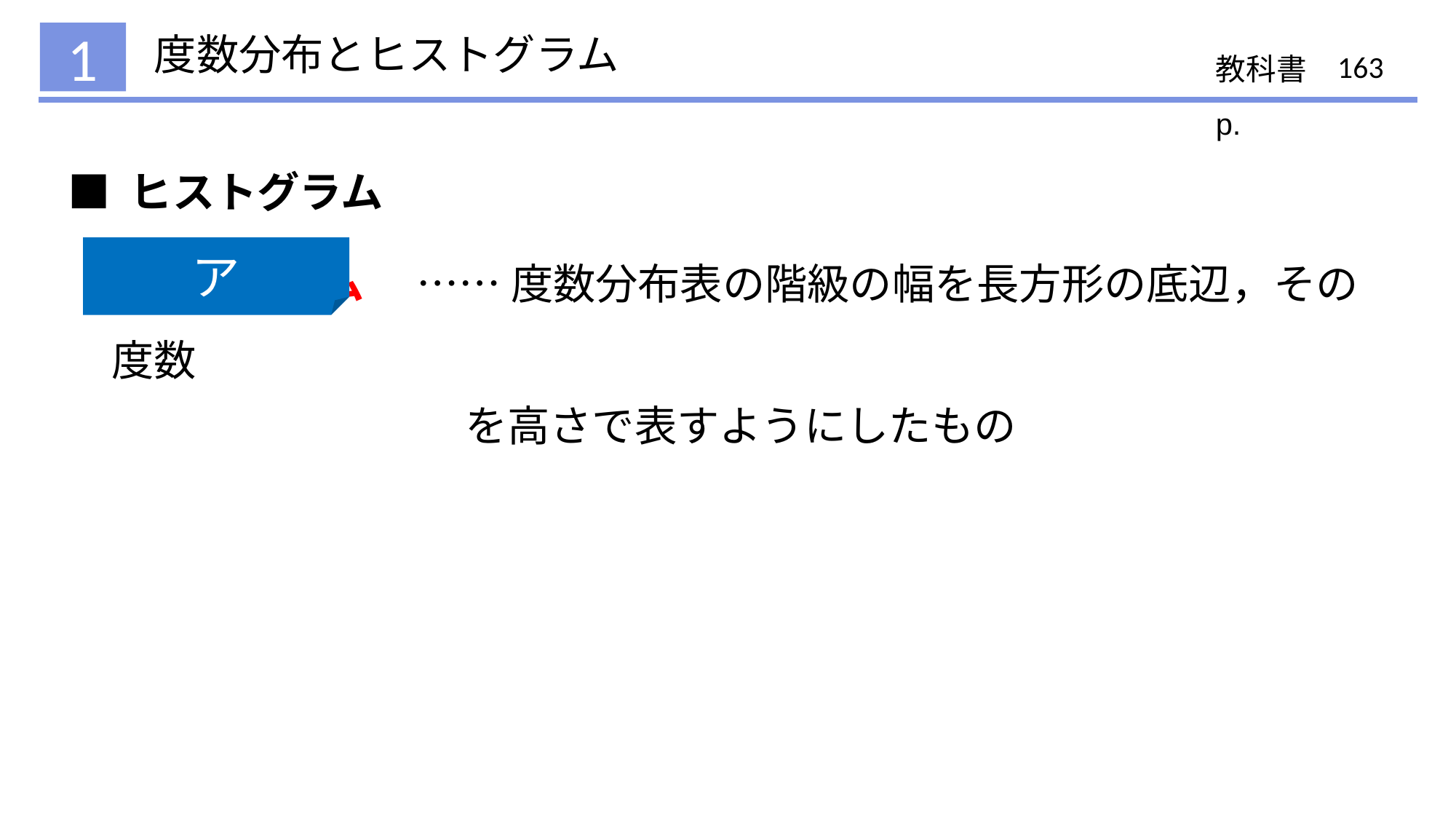

# 度数分布とヒストグラム
1
163
■ ヒストグラム
ヒストグラム　 …… 度数分布表の階級の幅を長方形の底辺，その度数
を高さで表すようにしたもの
ア